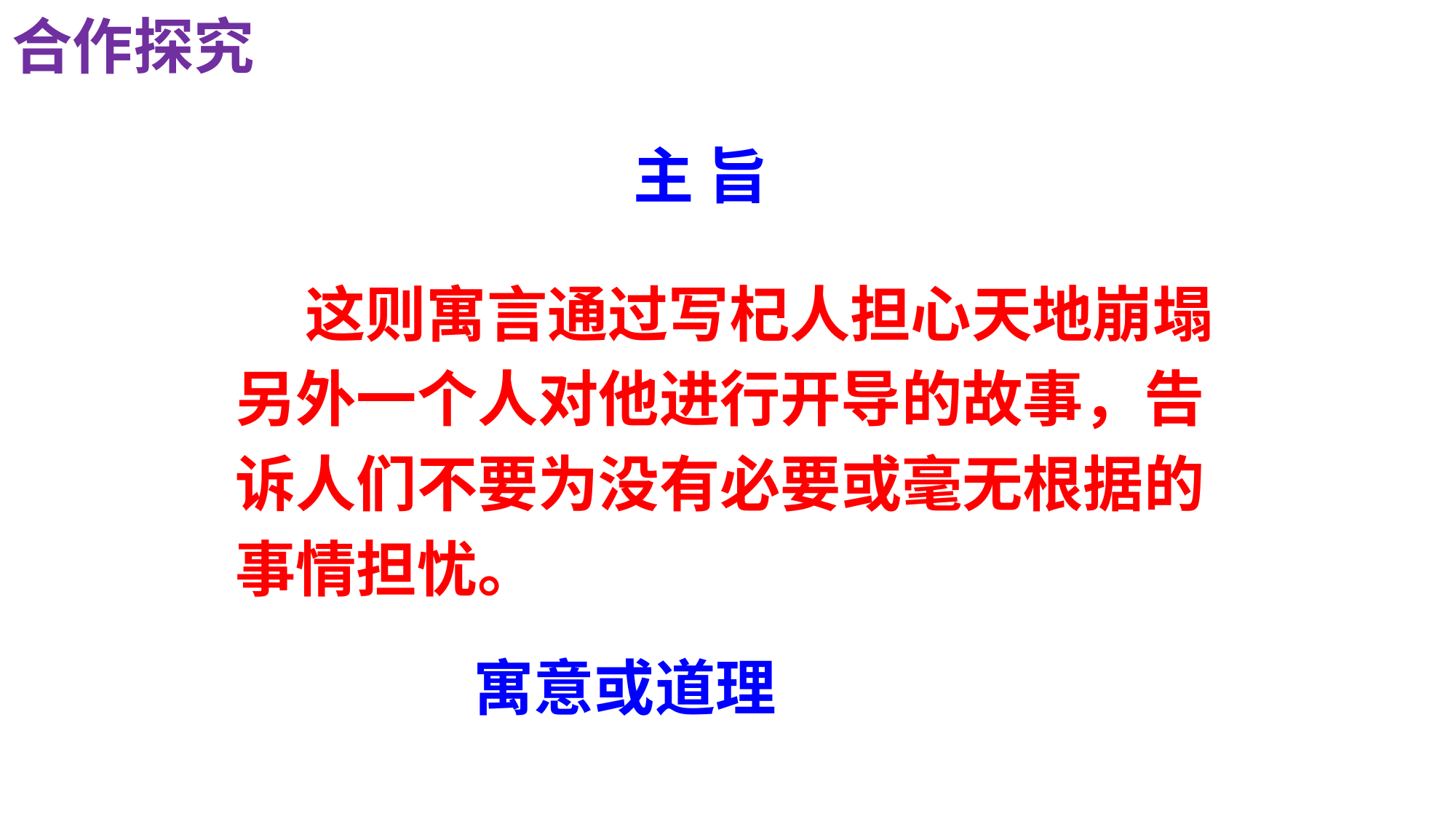

合作探究
主 旨
    这则寓言通过写杞人担心天地崩塌另外一个人对他进行开导的故事，告诉人们不要为没有必要或毫无根据的事情担忧。

寓意或道理